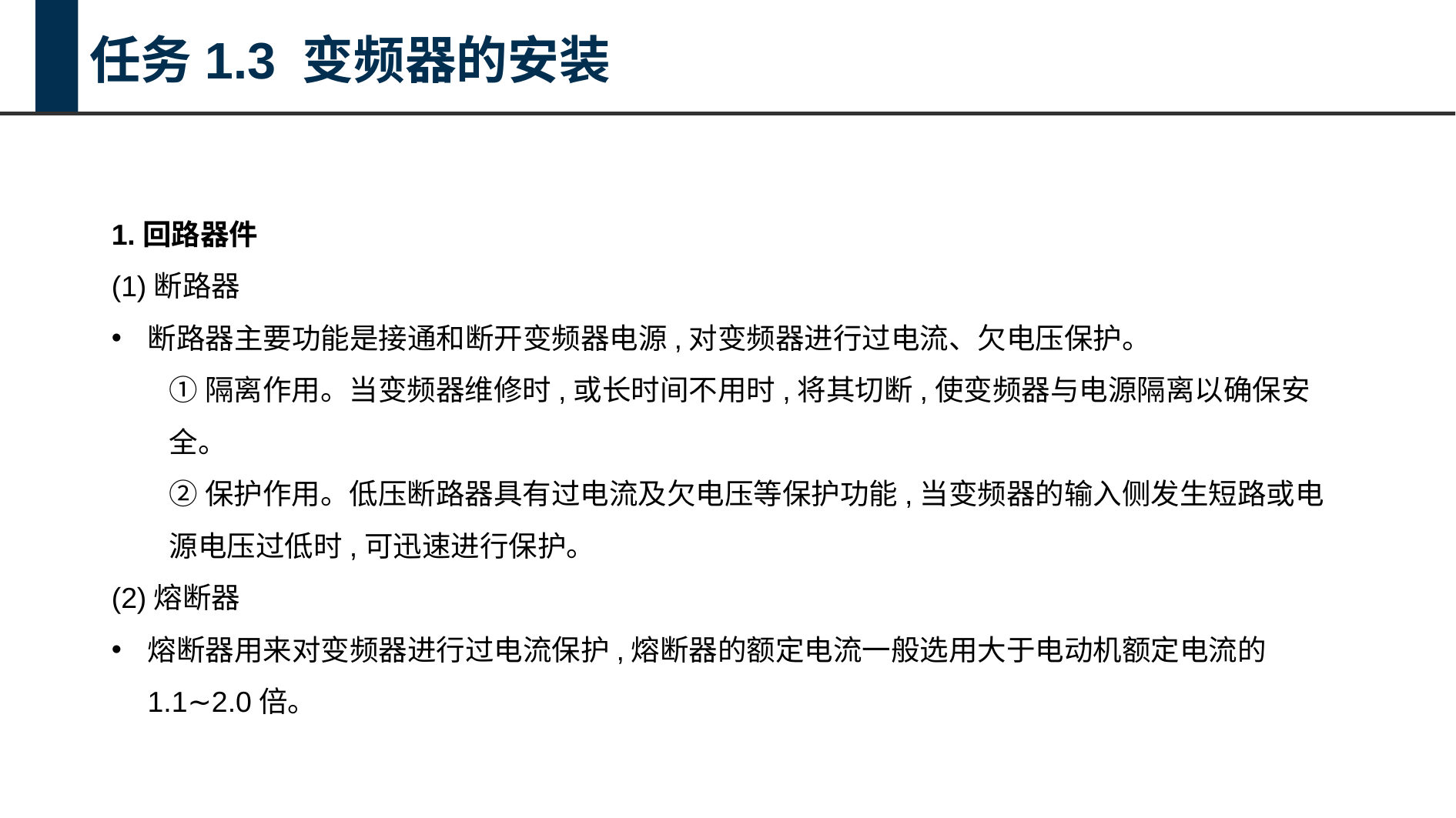

任务1.3 变频器的安装
1.回路器件
(1)断路器
断路器主要功能是接通和断开变频器电源,对变频器进行过电流、欠电压保护。
①隔离作用。当变频器维修时,或长时间不用时,将其切断,使变频器与电源隔离以确保安全。
②保护作用。低压断路器具有过电流及欠电压等保护功能,当变频器的输入侧发生短路或电源电压过低时,可迅速进行保护。
(2)熔断器
熔断器用来对变频器进行过电流保护,熔断器的额定电流一般选用大于电动机额定电流的1.1∼2.0倍。